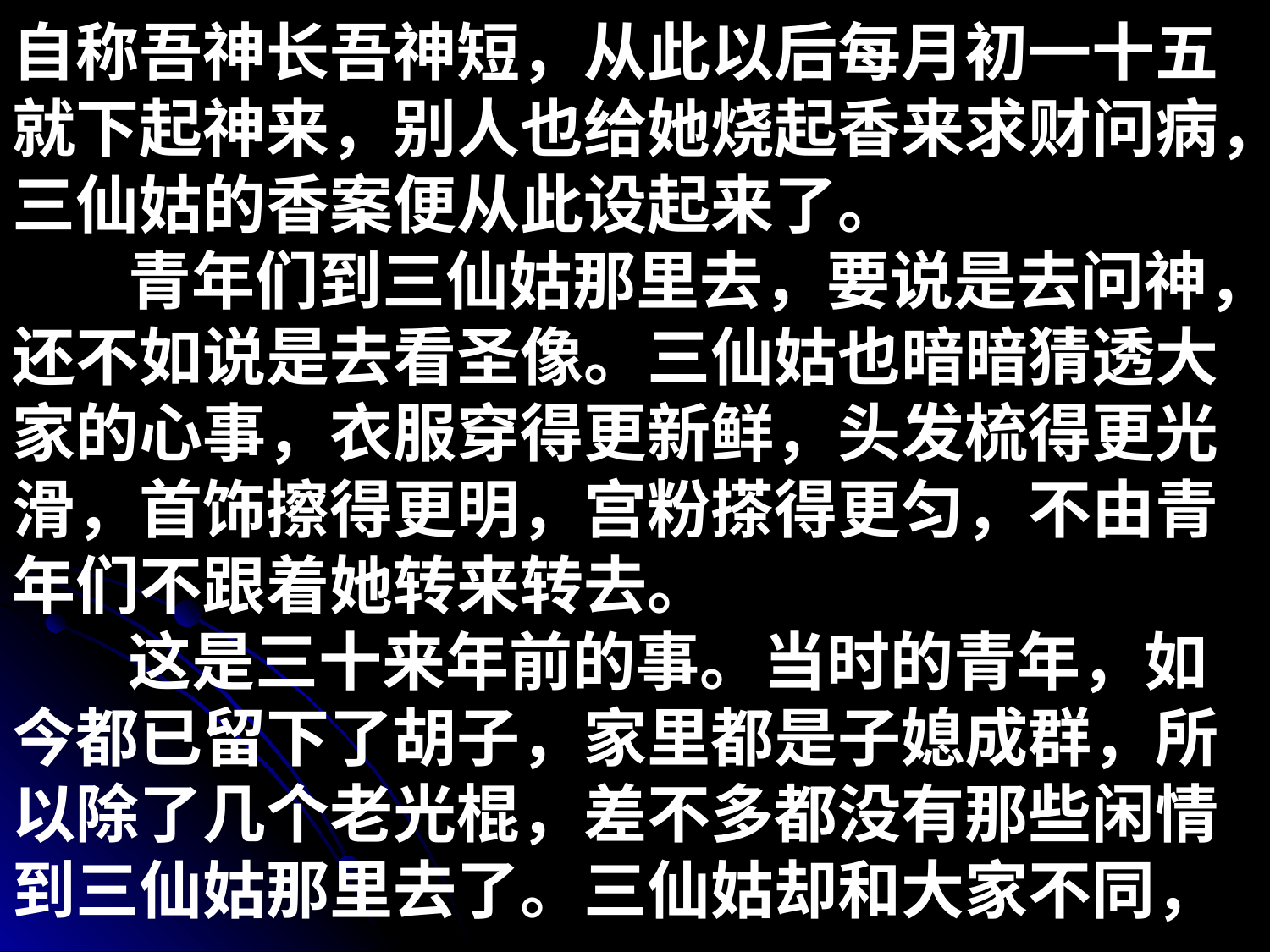

自称吾神长吾神短，从此以后每月初一十五就下起神来，别人也给她烧起香来求财问病，三仙姑的香案便从此设起来了。
       青年们到三仙姑那里去，要说是去问神，还不如说是去看圣像。三仙姑也暗暗猜透大家的心事，衣服穿得更新鲜，头发梳得更光滑，首饰擦得更明，宫粉搽得更匀，不由青年们不跟着她转来转去。
       这是三十来年前的事。当时的青年，如今都已留下了胡子，家里都是子媳成群，所以除了几个老光棍，差不多都没有那些闲情到三仙姑那里去了。三仙姑却和大家不同，